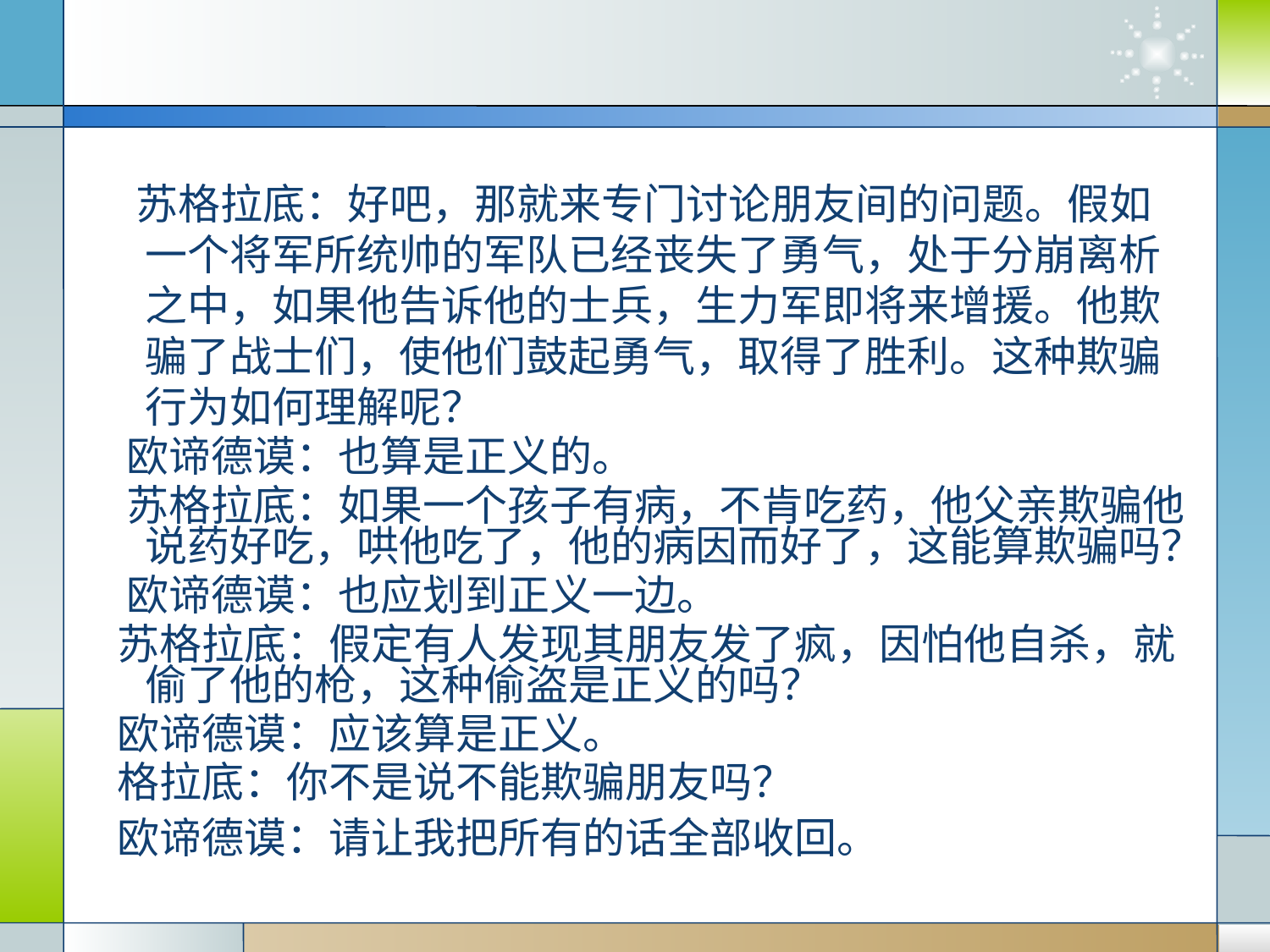

苏格拉底：好吧，那就来专门讨论朋友间的问题。假如一个将军所统帅的军队已经丧失了勇气，处于分崩离析之中，如果他告诉他的士兵，生力军即将来增援。他欺骗了战士们，使他们鼓起勇气，取得了胜利。这种欺骗行为如何理解呢？
  欧谛德谟：也算是正义的。
  苏格拉底：如果一个孩子有病，不肯吃药，他父亲欺骗他说药好吃，哄他吃了，他的病因而好了，这能算欺骗吗？
  欧谛德谟：也应划到正义一边。
 苏格拉底：假定有人发现其朋友发了疯，因怕他自杀，就偷了他的枪，这种偷盗是正义的吗？
 欧谛德谟：应该算是正义。
 格拉底：你不是说不能欺骗朋友吗？
 欧谛德谟：请让我把所有的话全部收回。